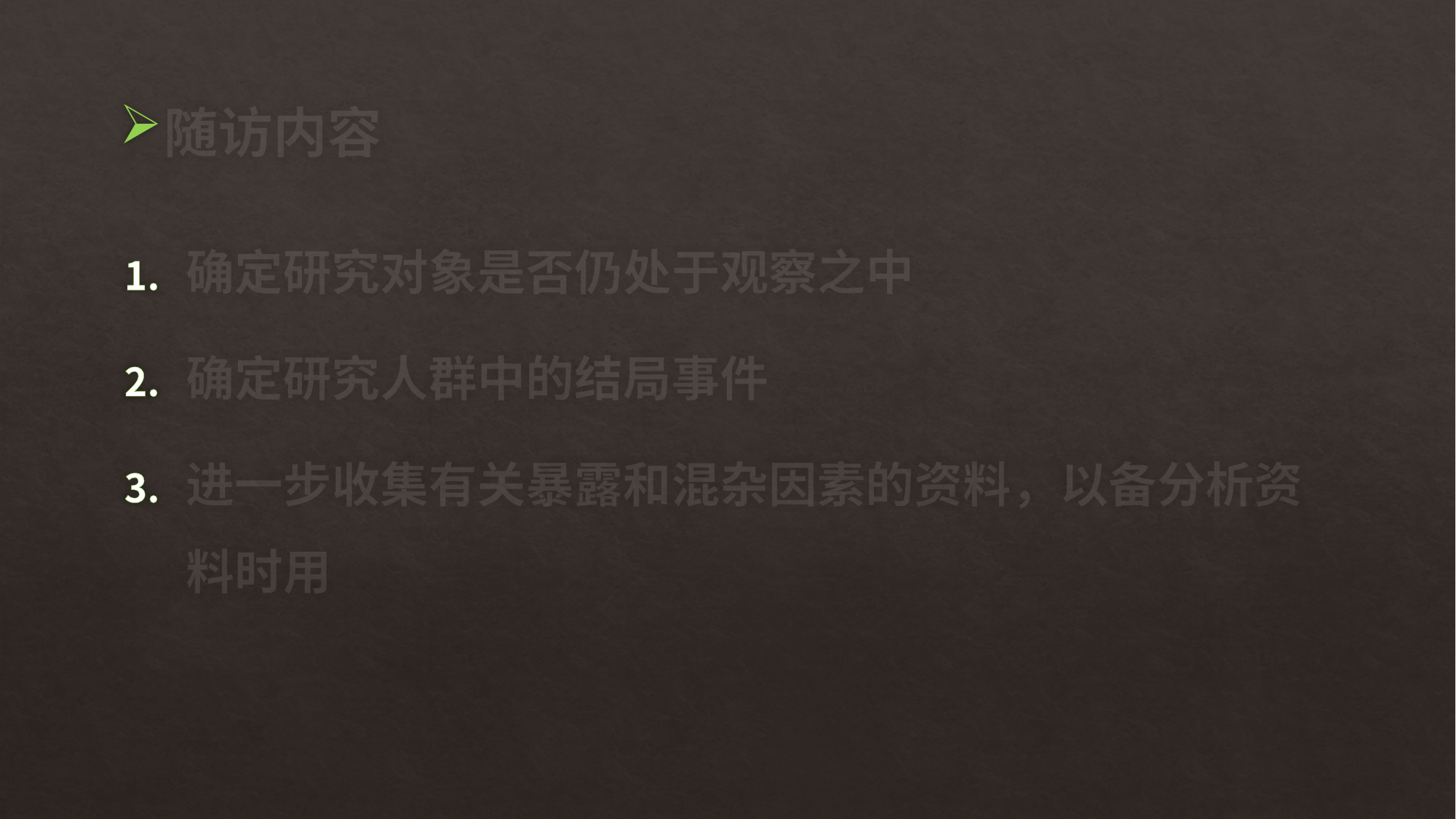

# 随访内容
确定研究对象是否仍处于观察之中
确定研究人群中的结局事件
进一步收集有关暴露和混杂因素的资料，以备分析资料时用